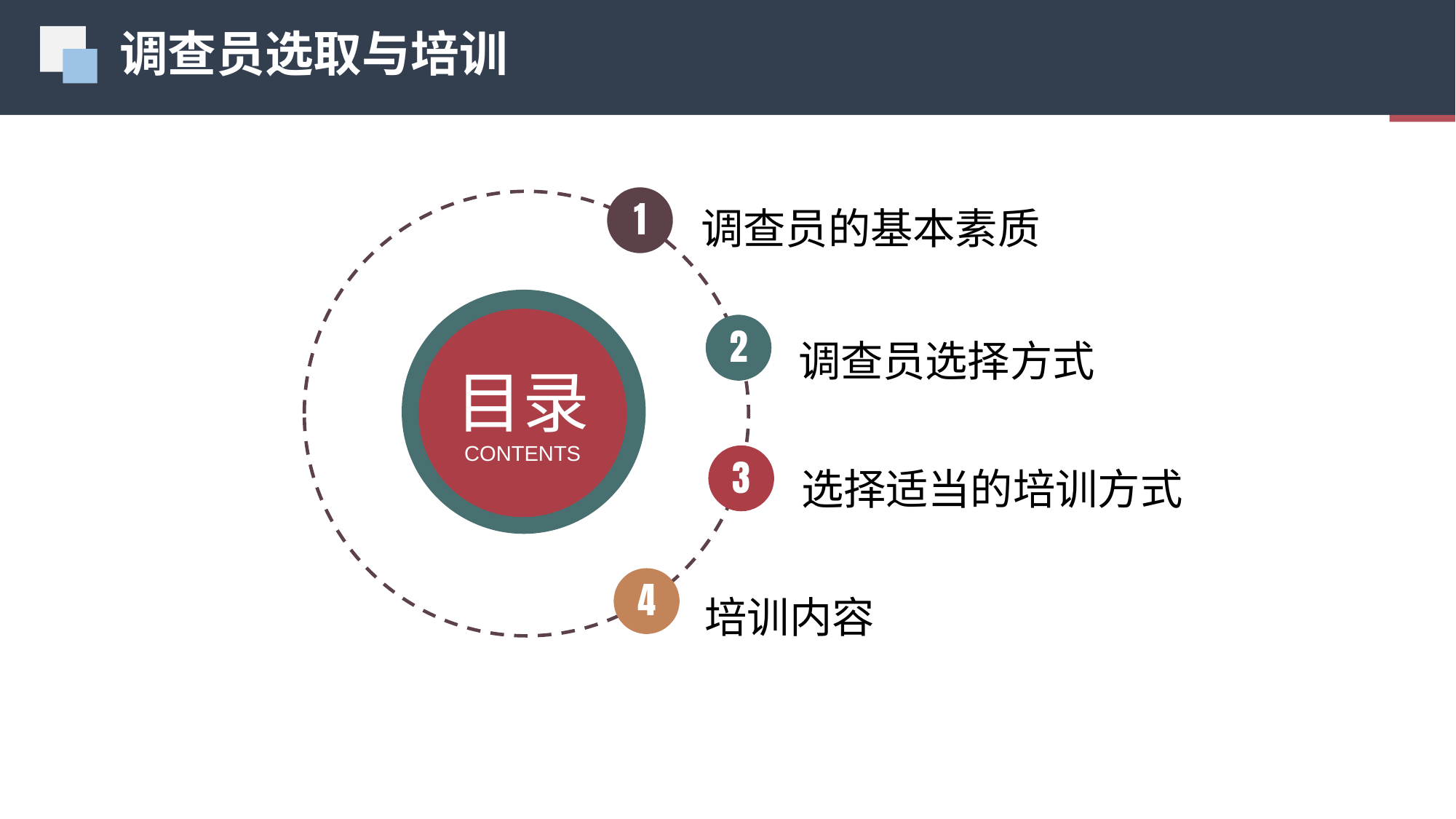

调查员选取与培训

01
调查员的基本素质
1

目录
CONTENTS
调查员选择方式
2
选择适当的培训方式
3
培训内容
4